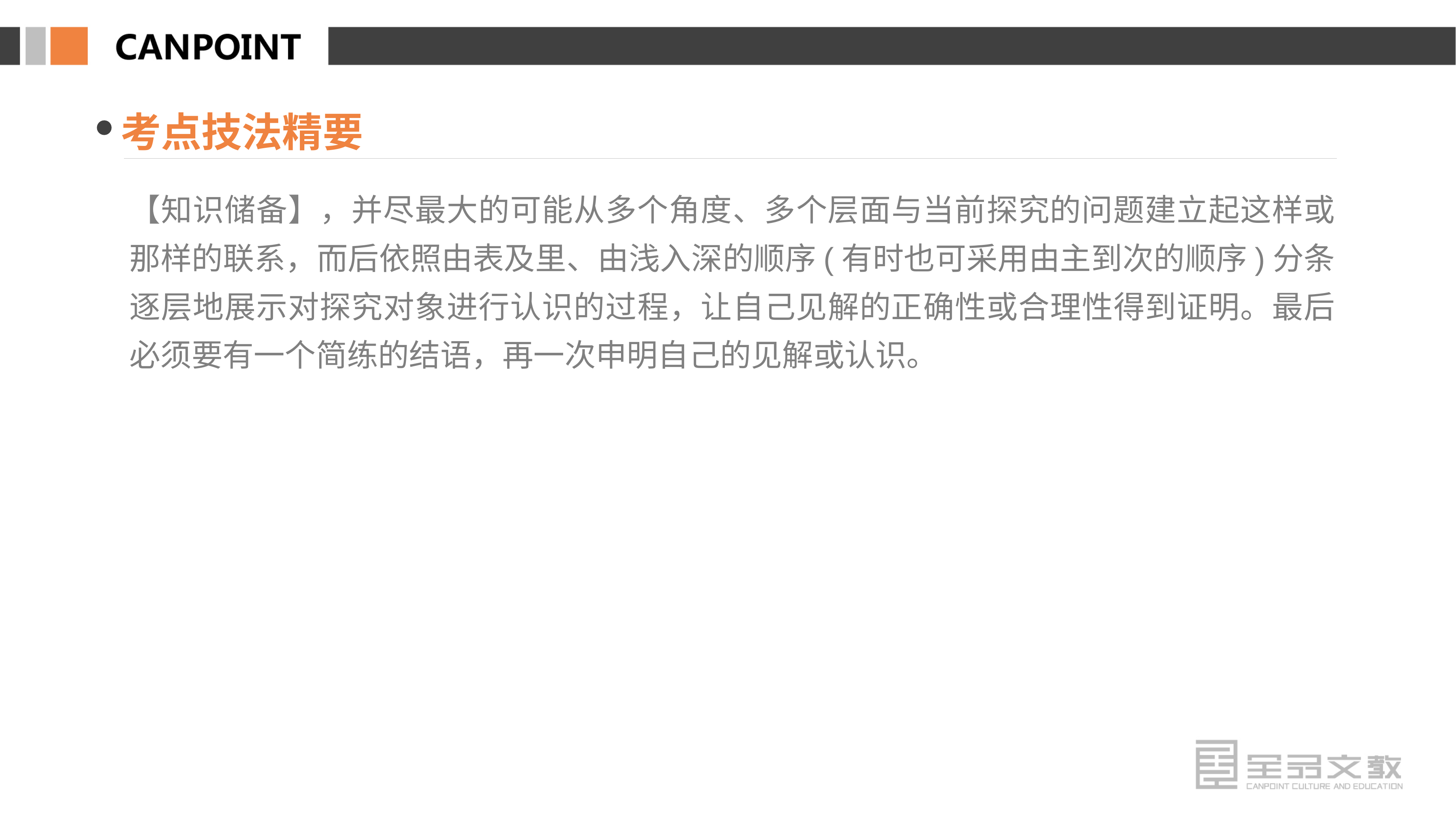

考点技法精要

【知识储备】，并尽最大的可能从多个角度、多个层面与当前探究的问题建立起这样或那样的联系，而后依照由表及里、由浅入深的顺序(有时也可采用由主到次的顺序)分条逐层地展示对探究对象进行认识的过程，让自己见解的正确性或合理性得到证明。最后必须要有一个简练的结语，再一次申明自己的见解或认识。